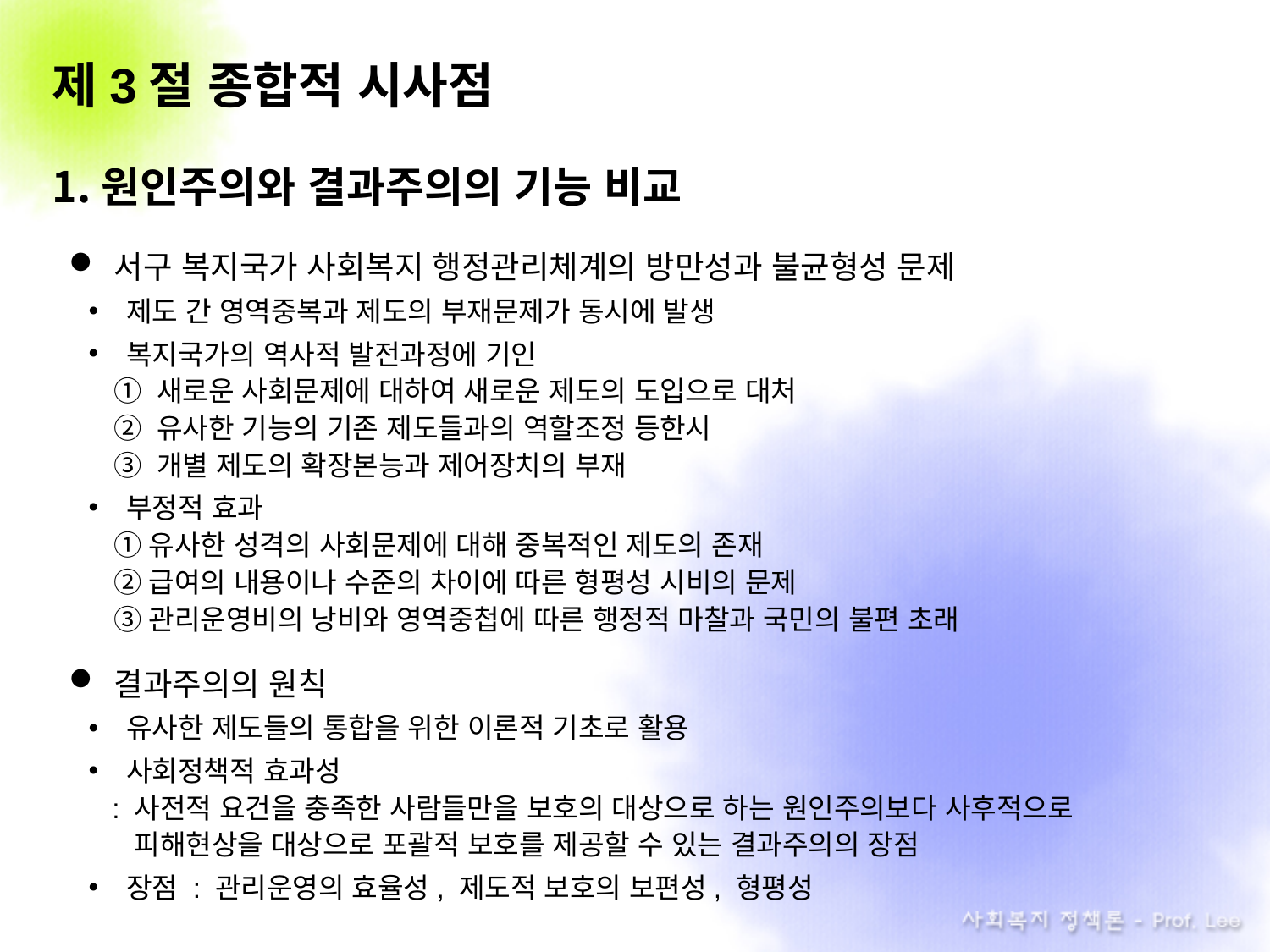

# 제3절 종합적 시사점
원인주의와 결과주의의 기능 비교

서구 복지국가 사회복지 행정관리체계의 방만성과 불균형성 문제
제도 간 영역중복과 제도의 부재문제가 동시에 발생
복지국가의 역사적 발전과정에 기인
① 새로운 사회문제에 대하여 새로운 제도의 도입으로 대처
② 유사한 기능의 기존 제도들과의 역할조정 등한시
③ 개별 제도의 확장본능과 제어장치의 부재
부정적 효과
①유사한 성격의 사회문제에 대해 중복적인 제도의 존재
②급여의 내용이나 수준의 차이에 따른 형평성 시비의 문제
③관리운영비의 낭비와 영역중첩에 따른 행정적 마찰과 국민의 불편 초래

결과주의의 원칙
유사한 제도들의 통합을 위한 이론적 기초로 활용
사회정책적 효과성
   : 사전적 요건을 충족한 사람들만을 보호의 대상으로 하는 원인주의보다 사후적으로
   . 피해현상을 대상으로 포괄적 보호를 제공할 수 있는 결과주의의 장점
장점 : 관리운영의 효율성, 제도적 보호의 보편성, 형평성